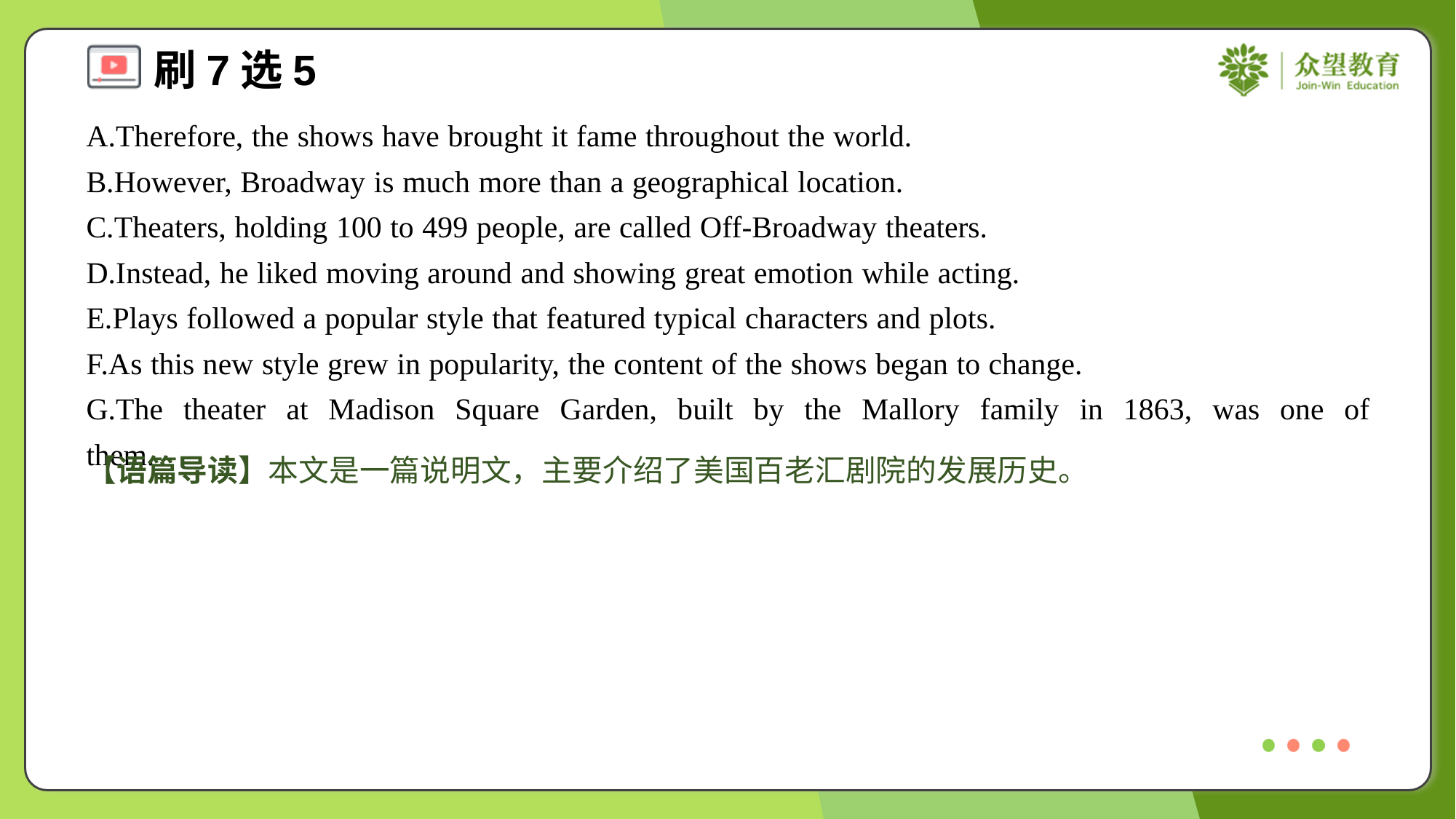

A.Therefore, the shows have brought it fame throughout the world.
B.However, Broadway is much more than a geographical location.
C.Theaters, holding 100 to 499 people, are called Off-Broadway theaters.
D.Instead, he liked moving around and showing great emotion while acting.
E.Plays followed a popular style that featured typical characters and plots.
F.As this new style grew in popularity, the content of the shows began to change.
G.The theater at Madison Square Garden, built by the Mallory family in 1863, was one of them.#7
【语篇导读】本文是一篇说明文，主要介绍了美国百老汇剧院的发展历史。